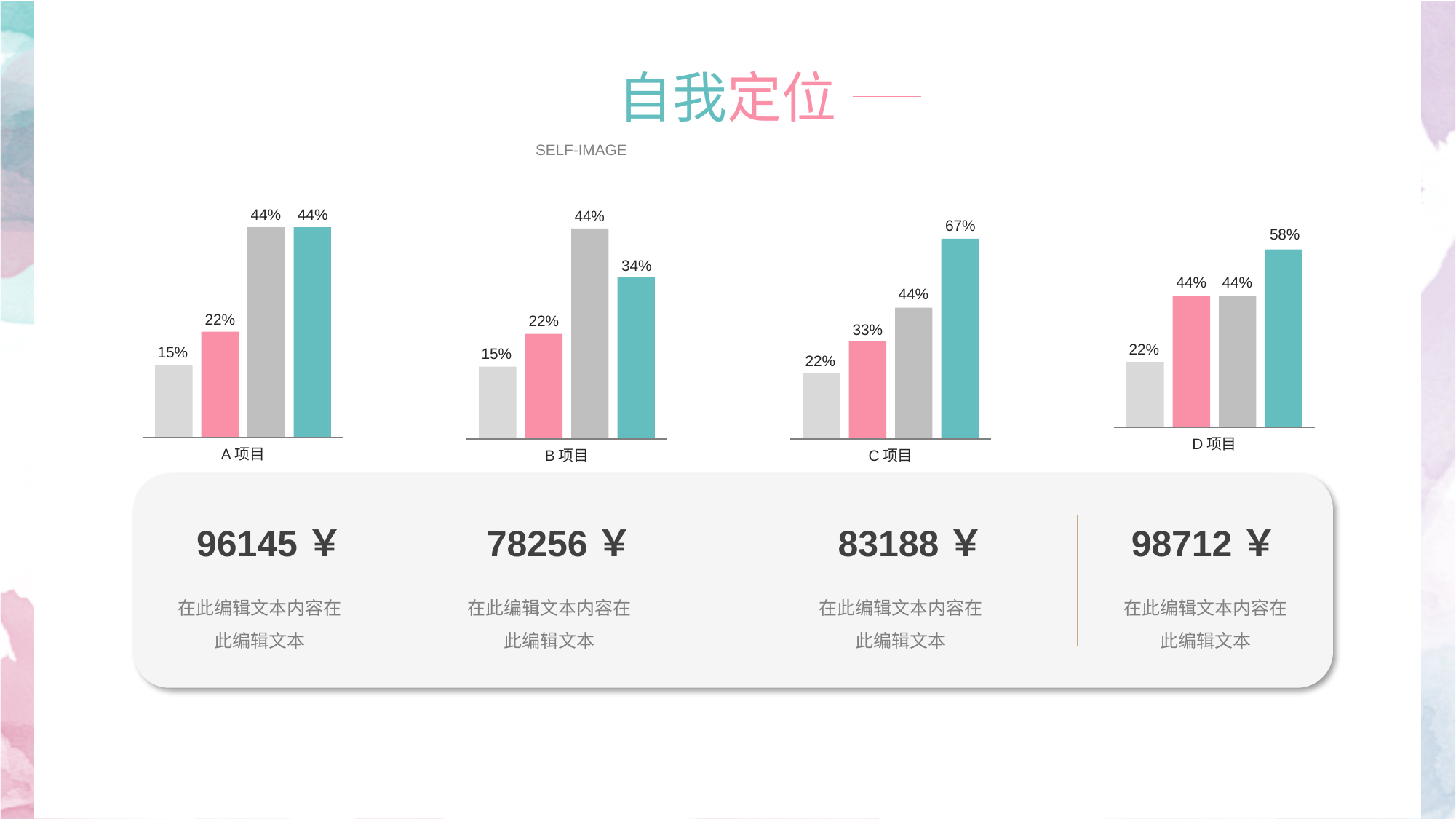

自我定位
SELF-IMAGE
44%
44%

22%

15%

A项目
44%

34%

22%

15%

B项目
67%

44%

33%

22%

C项目
58%

44%
44%

22%

D项目

96145￥
78256￥
83188￥
98712￥
在此编辑文本内容在此编辑文本
在此编辑文本内容在此编辑文本
在此编辑文本内容在此编辑文本
在此编辑文本内容在此编辑文本